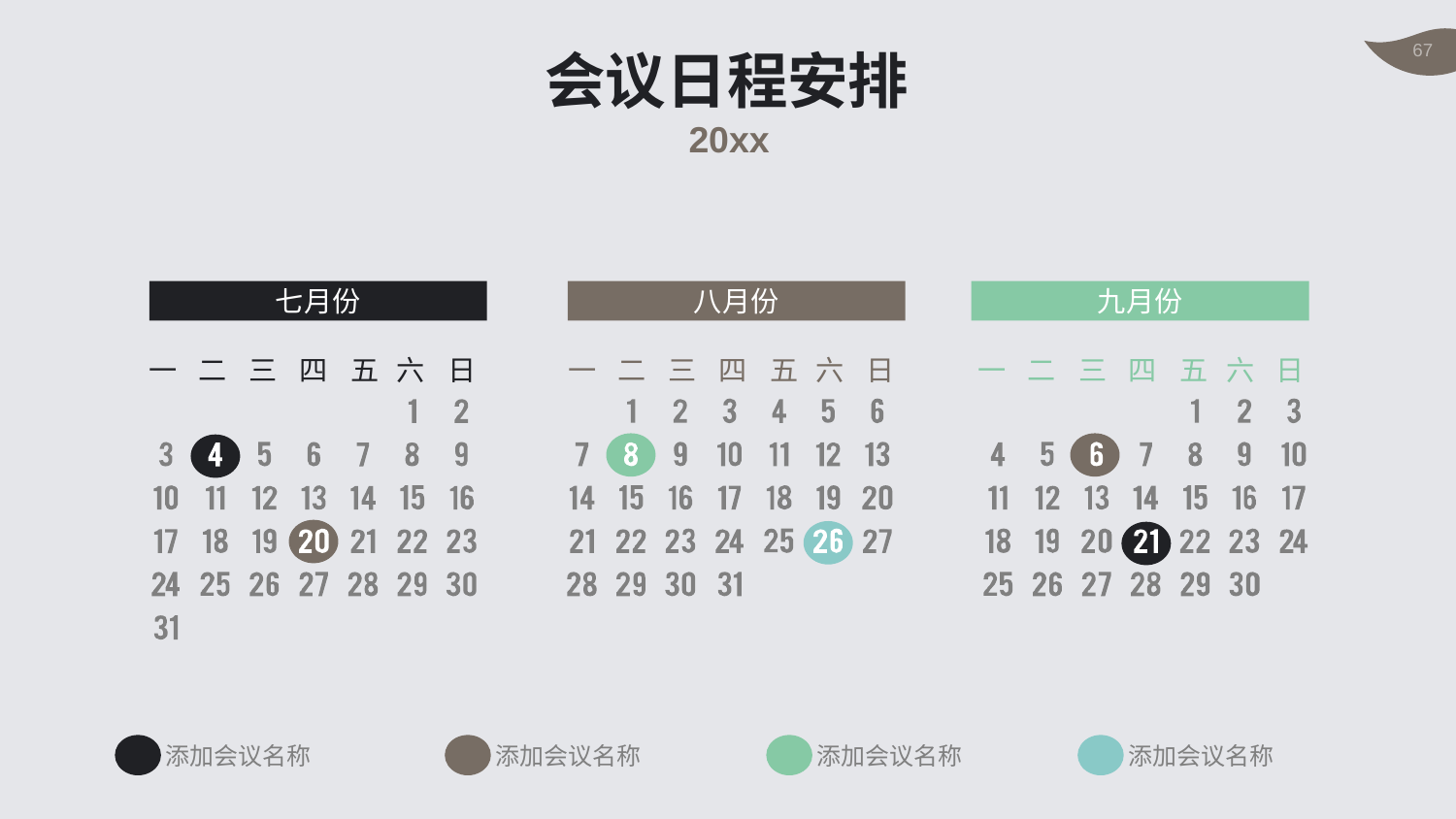

会议日程安排
20xx
七月份
八月份
九月份
一
二
三
四
五
六
日
一
二
三
四
五
六
日
一
二
三
四
五
六
日

添加会议名称
添加会议名称
添加会议名称
添加会议名称